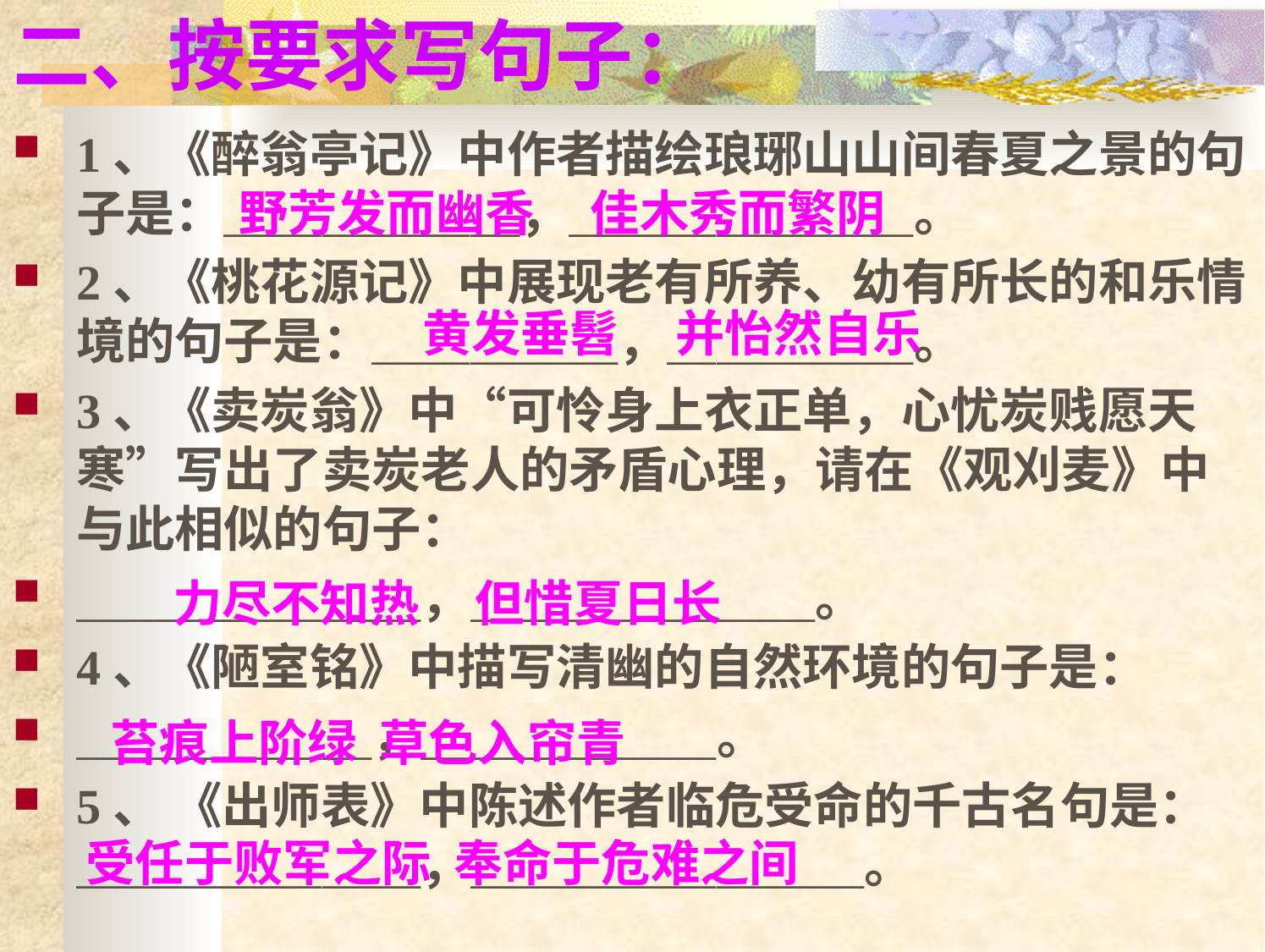

# 二、按要求写句子：
1、《醉翁亭记》中作者描绘琅琊山山间春夏之景的句子是：＿＿＿＿＿＿，＿＿＿＿＿＿＿。
2、《桃花源记》中展现老有所养、幼有所长的和乐情境的句子是：＿＿＿＿＿，＿＿＿＿＿。
3、《卖炭翁》中“可怜身上衣正单，心忧炭贱愿天寒”写出了卖炭老人的矛盾心理，请在《观刈麦》中与此相似的句子：
＿＿＿＿＿＿＿，＿＿＿＿＿＿＿。
4、《陋室铭》中描写清幽的自然环境的句子是：
＿＿＿＿＿＿，＿＿＿＿＿＿。
5、 《出师表》中陈述作者临危受命的千古名句是： ＿＿＿＿＿＿＿，＿＿＿＿＿＿＿＿。
野芳发而幽香     佳木秀而繁阴
黄发垂髫     并怡然自乐
力尽不知热     但惜夏日长
苔痕上阶绿  草色入帘青
受任于败军之际  奉命于危难之间